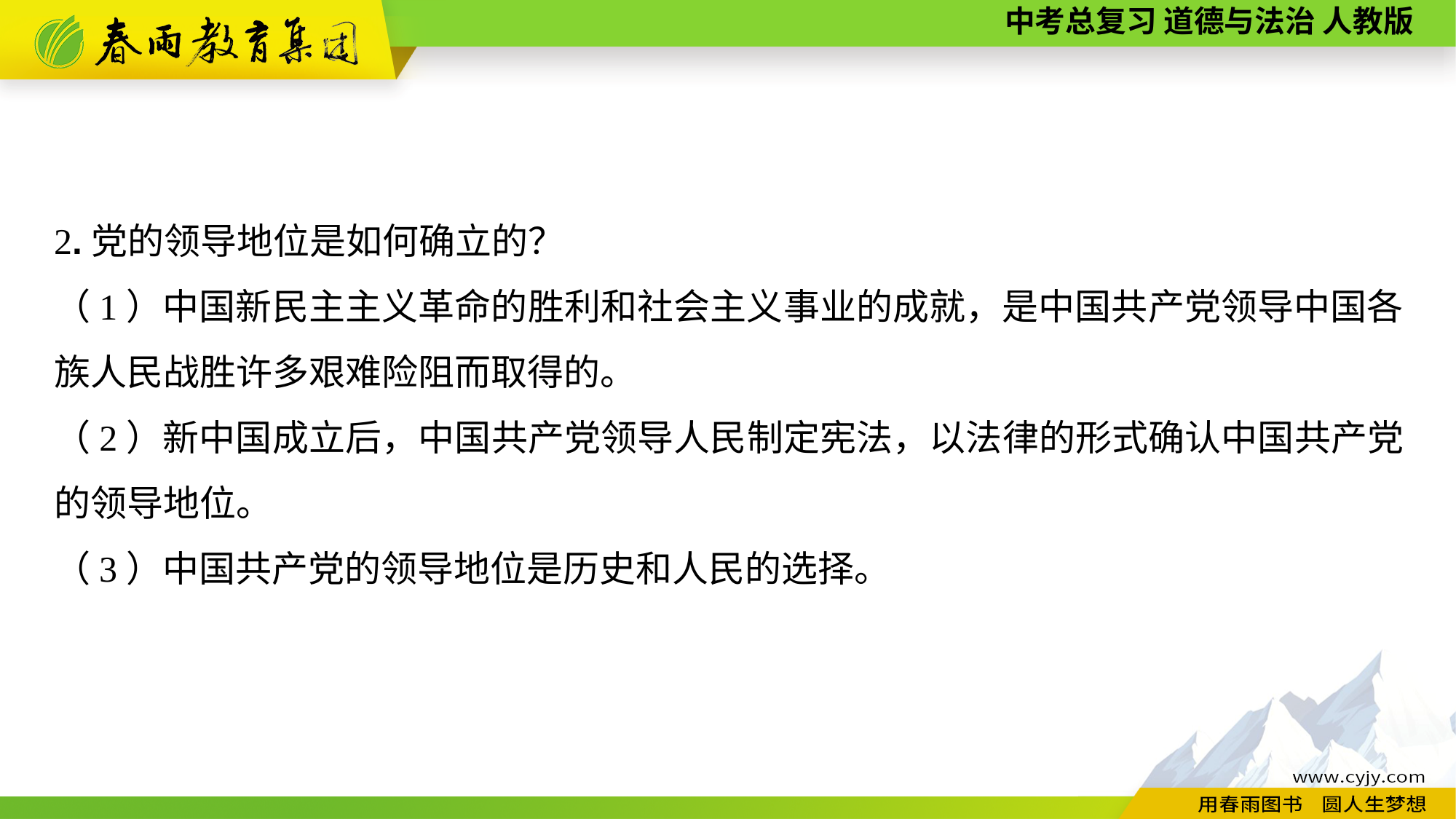

2.党的领导地位是如何确立的？
（1）中国新民主主义革命的胜利和社会主义事业的成就，是中国共产党领导中国各族人民战胜许多艰难险阻而取得的。
（2）新中国成立后，中国共产党领导人民制定宪法，以法律的形式确认中国共产党的领导地位。
（3）中国共产党的领导地位是历史和人民的选择。